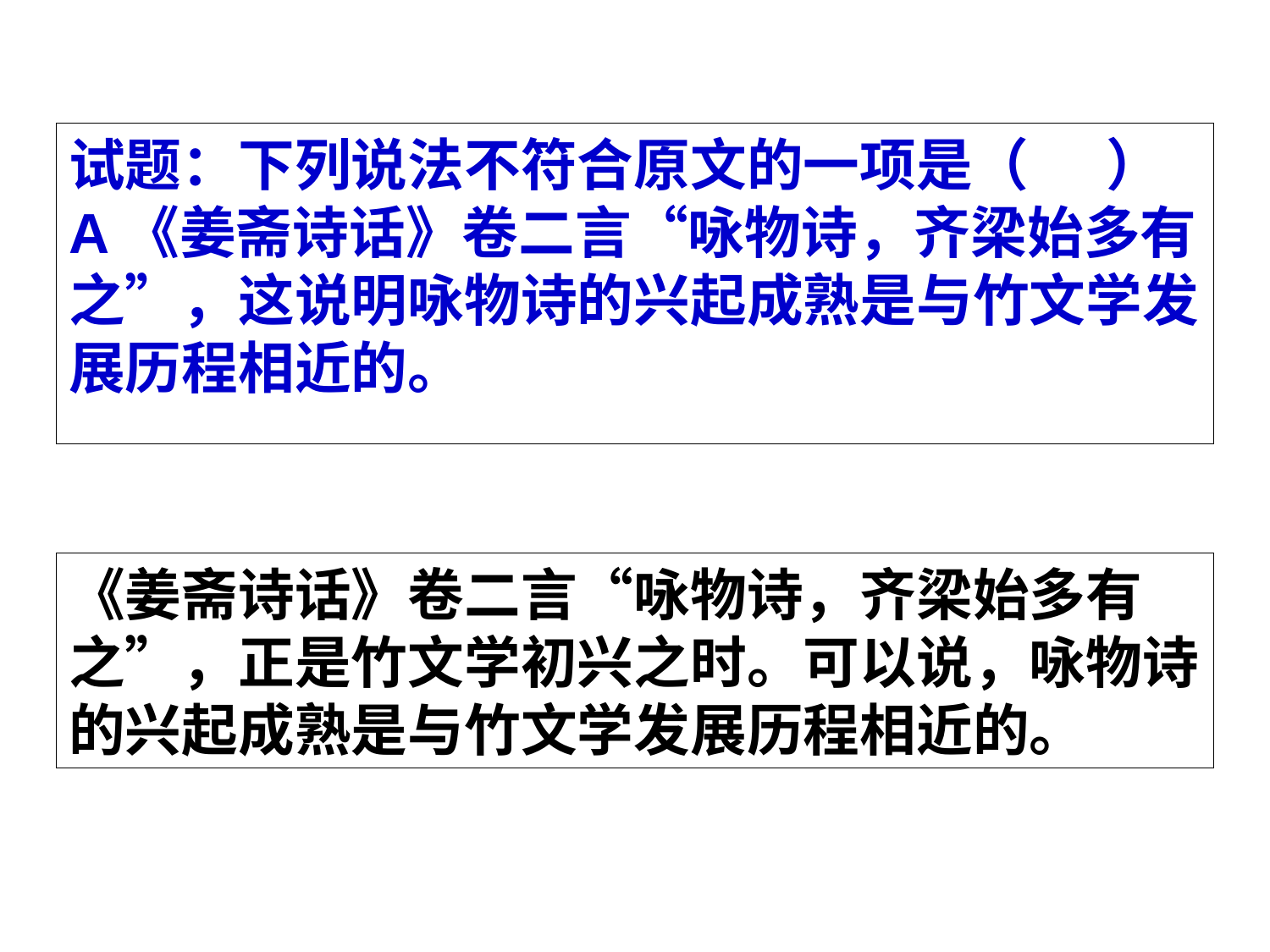

试题：下列说法不符合原文的一项是（      ）
A《姜斋诗话》卷二言“咏物诗，齐梁始多有之”，这说明咏物诗的兴起成熟是与竹文学发展历程相近的。

《姜斋诗话》卷二言“咏物诗，齐梁始多有之”，正是竹文学初兴之时。可以说，咏物诗的兴起成熟是与竹文学发展历程相近的。